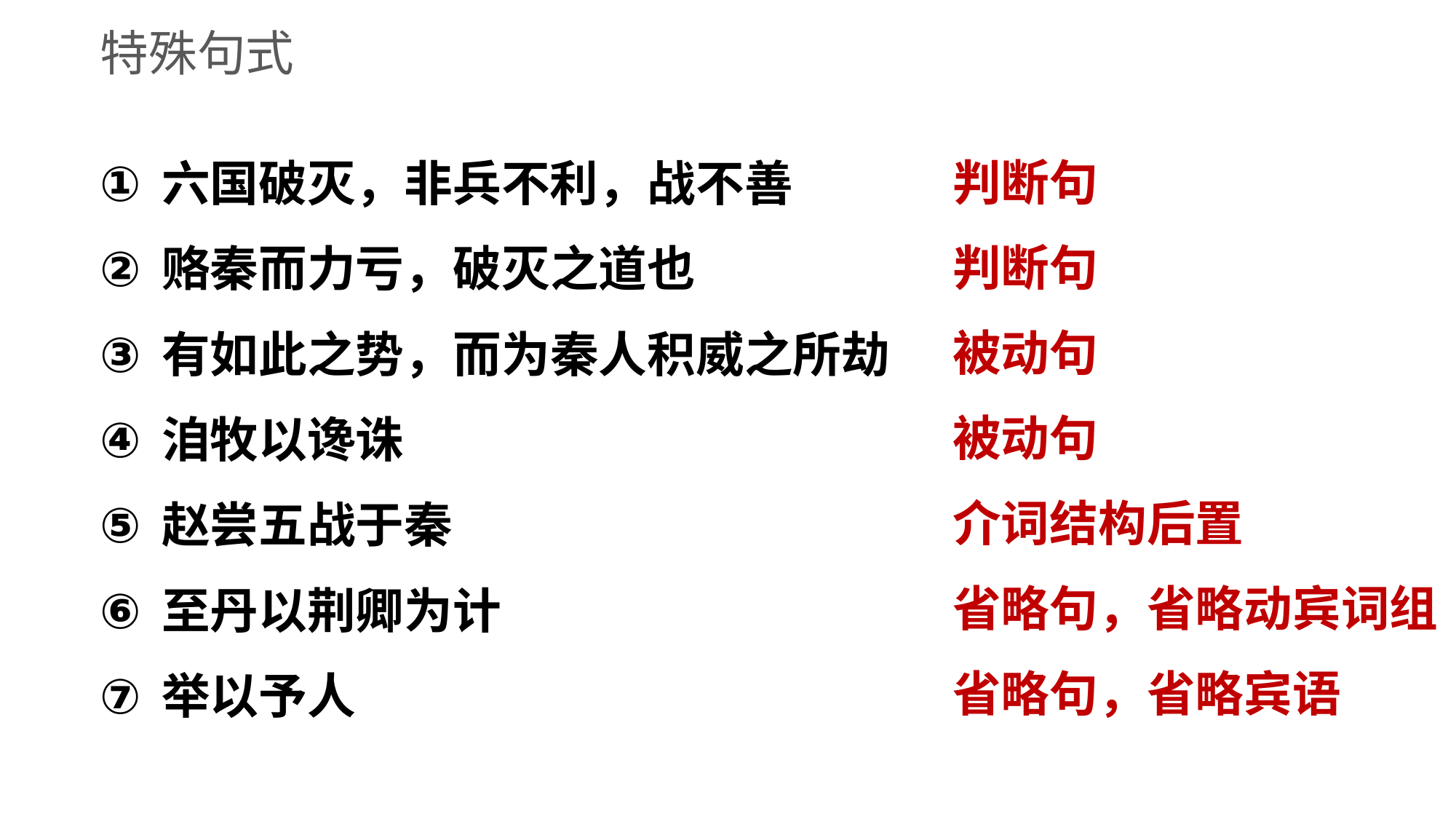

特殊句式
判断句
六国破灭，非兵不利，战不善
赂秦而力亏，破灭之道也
有如此之势，而为秦人积威之所劫
洎牧以谗诛
赵尝五战于秦
至丹以荆卿为计
举以予人
判断句
被动句
被动句
介词结构后置
省略句，省略动宾词组
省略句，省略宾语